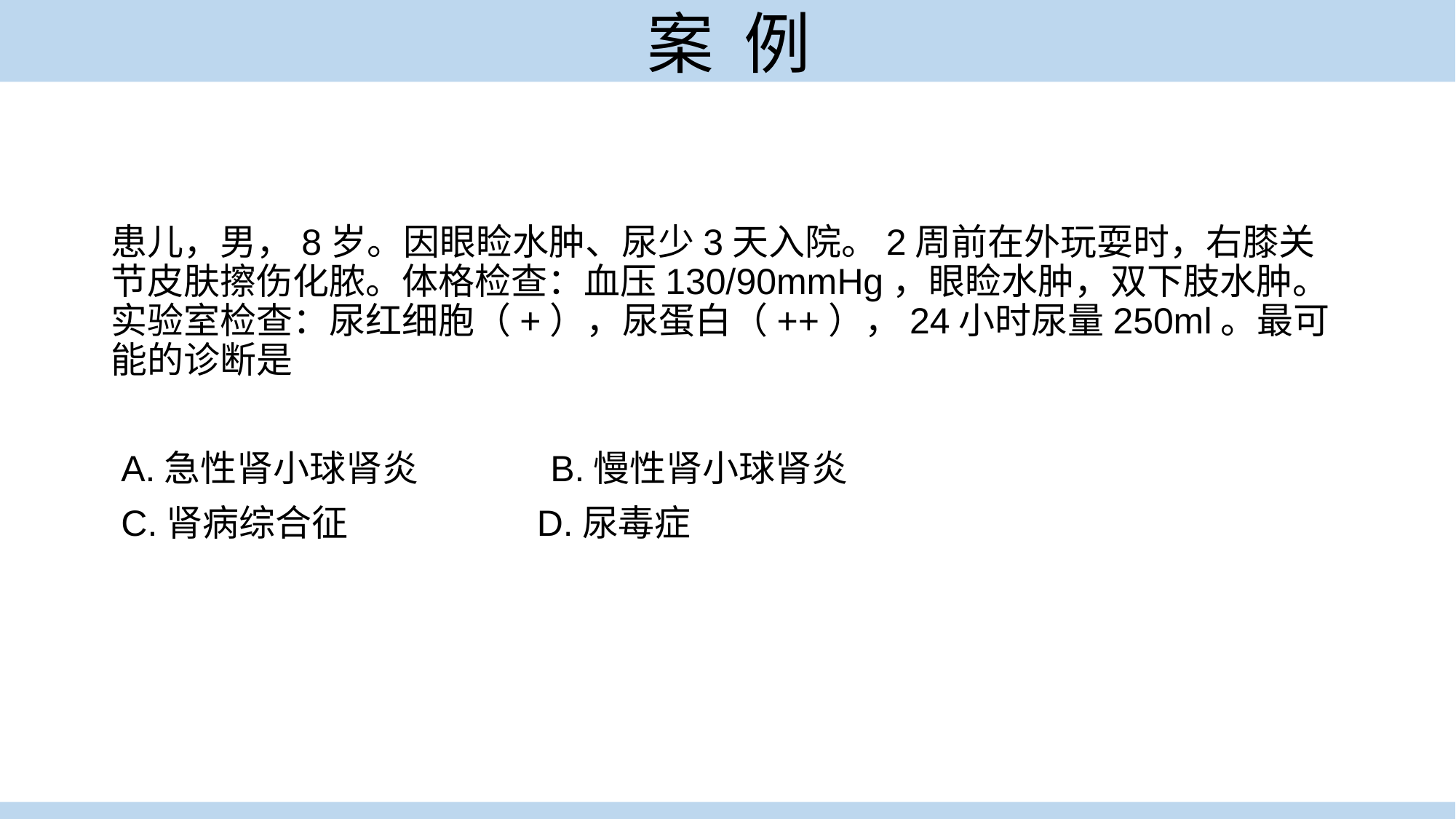

# 案  例
患儿，男，8岁。因眼睑水肿、尿少3天入院。2周前在外玩耍时，右膝关节皮肤擦伤化脓。体格检查：血压130/90mmHg，眼睑水肿，双下肢水肿。实验室检查：尿红细胞（+），尿蛋白（++），24小时尿量250ml。最可能的诊断是

 A.急性肾小球肾炎               B.慢性肾小球肾炎
 C.肾病综合征                      D.尿毒症